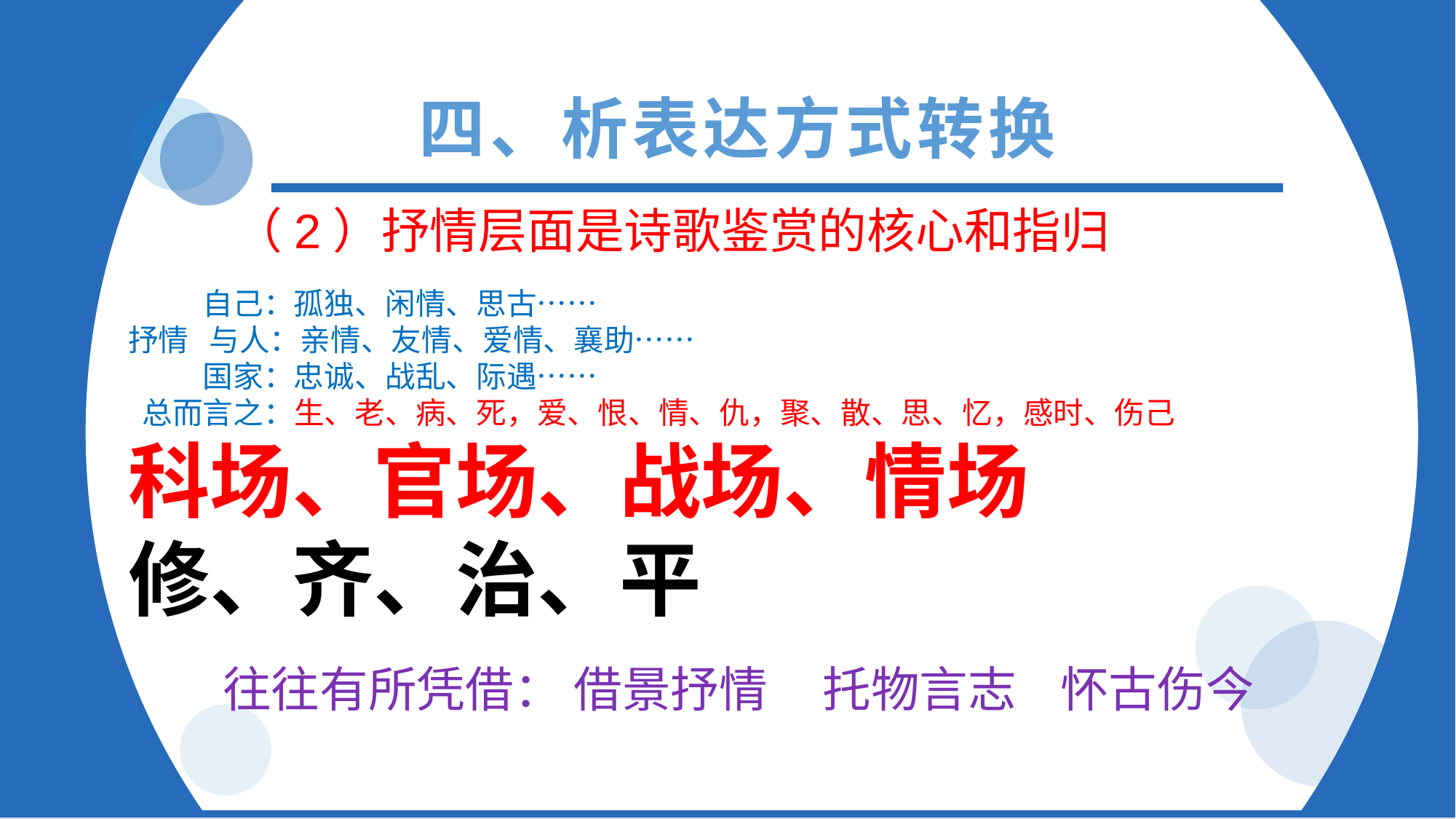

自己：孤独、闲情、思古……
抒情   与人：亲情、友情、爱情、襄助……
          国家：忠诚、战乱、际遇……
 总而言之：生、老、病、死，爱、恨、情、仇，聚、散、思、忆，感时、伤己
科场、官场、战场、情场
修、齐、治、平

四、析表达方式转换

（2）抒情层面是诗歌鉴赏的核心和指归

往往有所凭借： 借景抒情     托物言志    怀古伤今